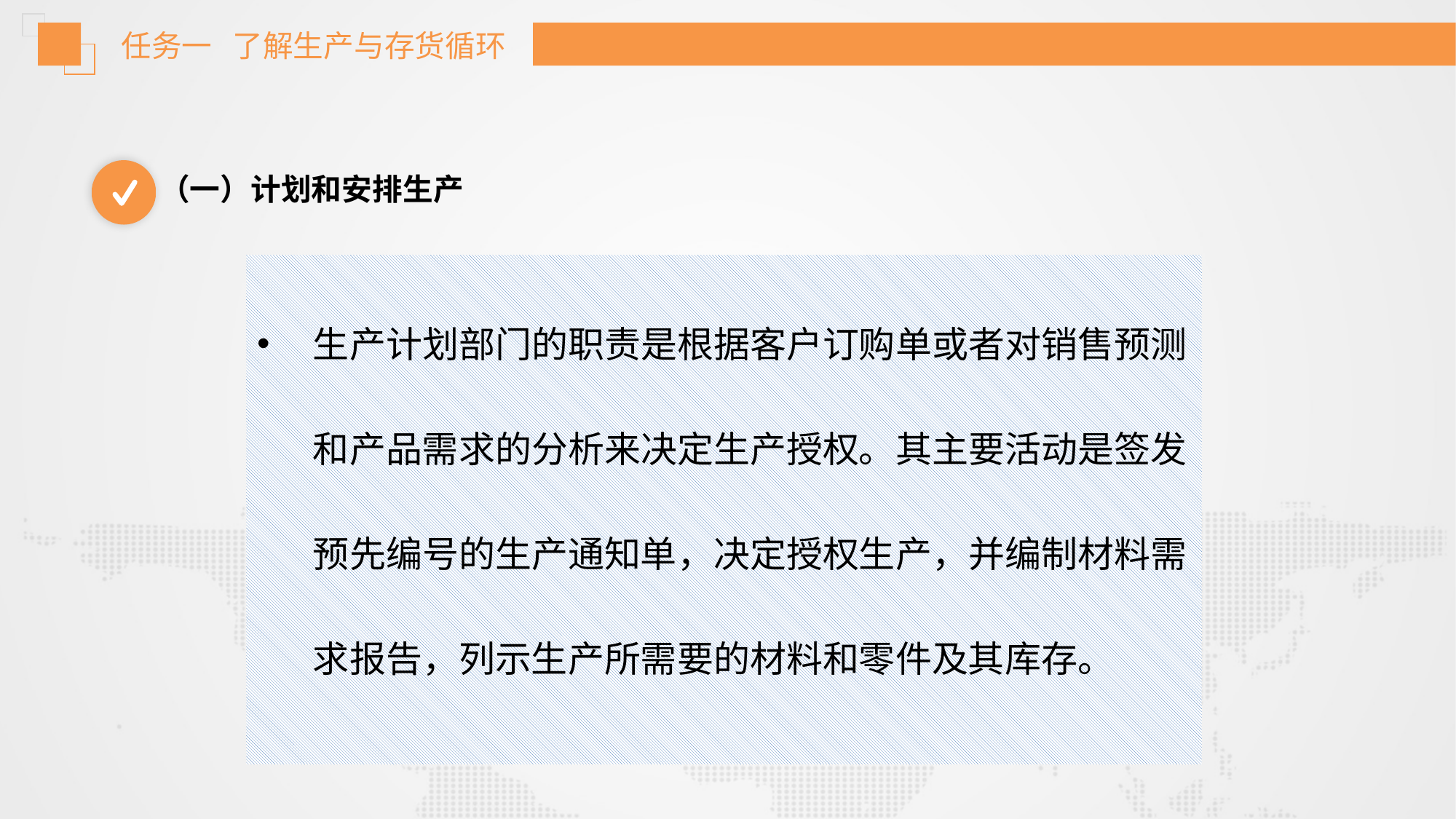

任务一   了解生产与存货循环

（一）计划和安排生产

生产计划部门的职责是根据客户订购单或者对销售预测和产品需求的分析来决定生产授权。其主要活动是签发预先编号的生产通知单，决定授权生产，并编制材料需求报告，列示生产所需要的材料和零件及其库存。